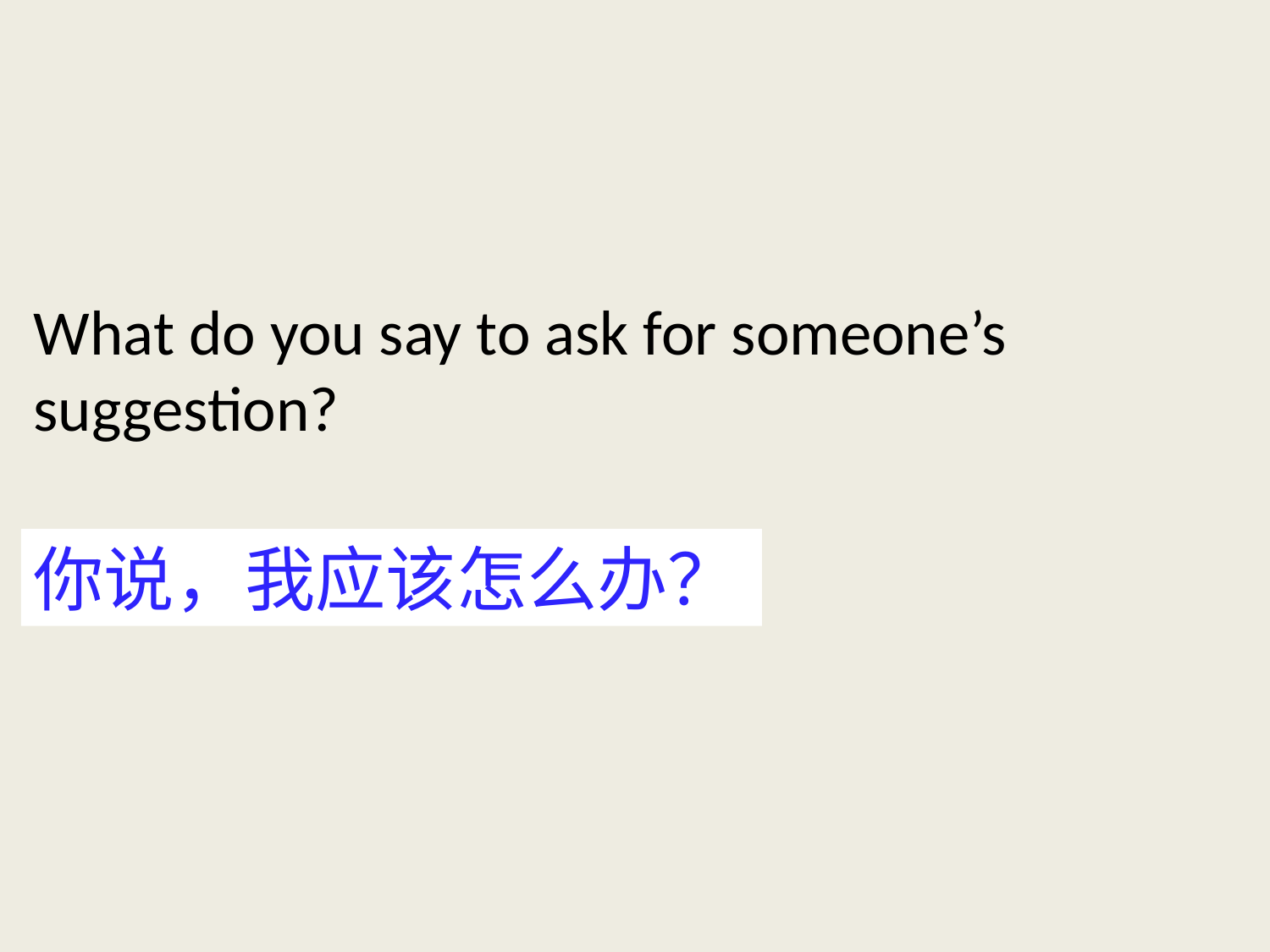

What do you say to ask for someone’s suggestion?

你说，我应该怎么办？